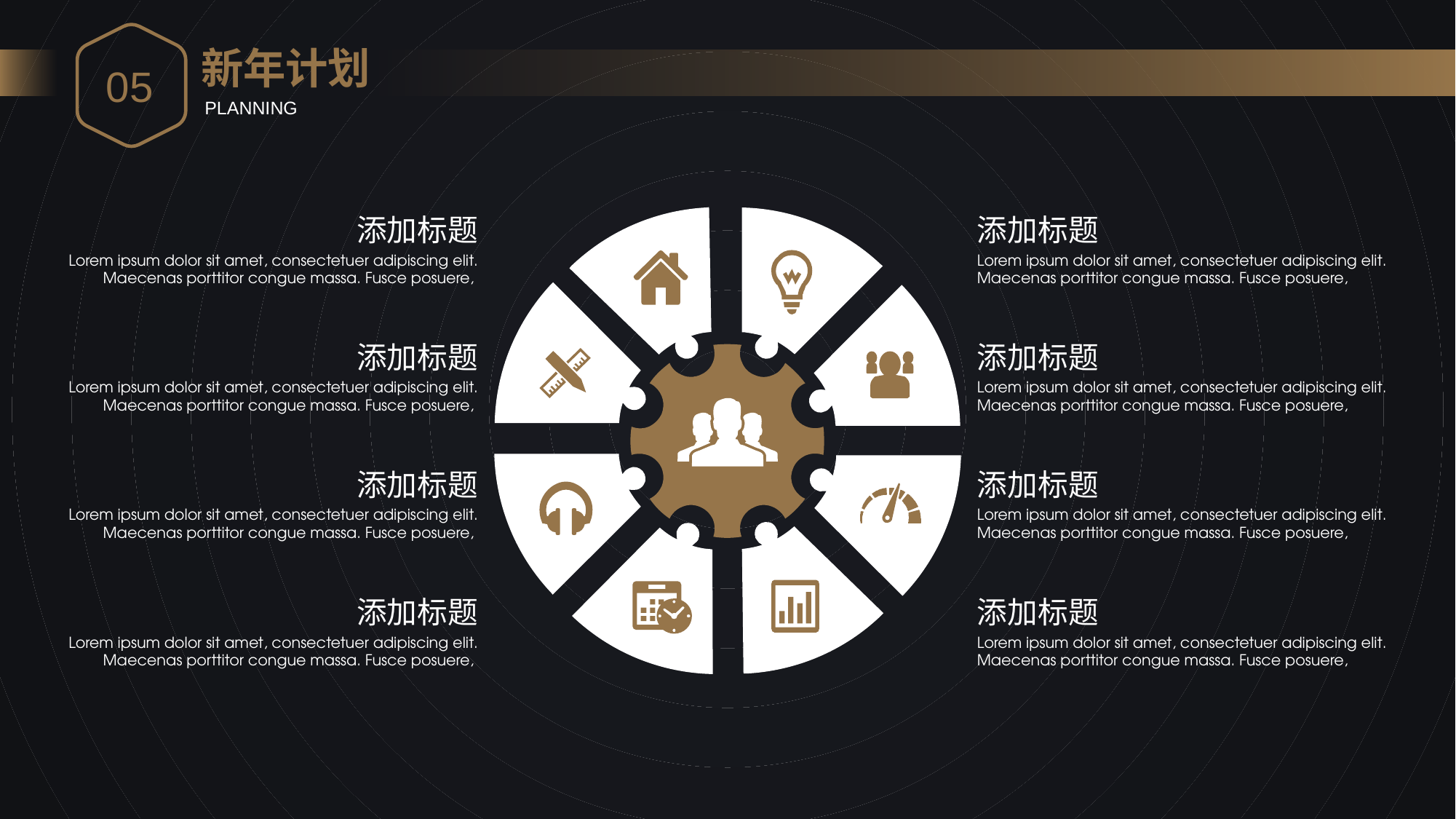

05
新年计划

PLANNING
添加标题
Lorem ipsum dolor sit amet, consectetuer adipiscing elit. Maecenas porttitor congue massa. Fusce posuere,
添加标题
Lorem ipsum dolor sit amet, consectetuer adipiscing elit. Maecenas porttitor congue massa. Fusce posuere,

添加标题
Lorem ipsum dolor sit amet, consectetuer adipiscing elit. Maecenas porttitor congue massa. Fusce posuere,
添加标题
Lorem ipsum dolor sit amet, consectetuer adipiscing elit. Maecenas porttitor congue massa. Fusce posuere,

添加标题
Lorem ipsum dolor sit amet, consectetuer adipiscing elit. Maecenas porttitor congue massa. Fusce posuere,
添加标题
Lorem ipsum dolor sit amet, consectetuer adipiscing elit. Maecenas porttitor congue massa. Fusce posuere,

添加标题
Lorem ipsum dolor sit amet, consectetuer adipiscing elit. Maecenas porttitor congue massa. Fusce posuere,
添加标题
Lorem ipsum dolor sit amet, consectetuer adipiscing elit. Maecenas porttitor congue massa. Fusce posuere,